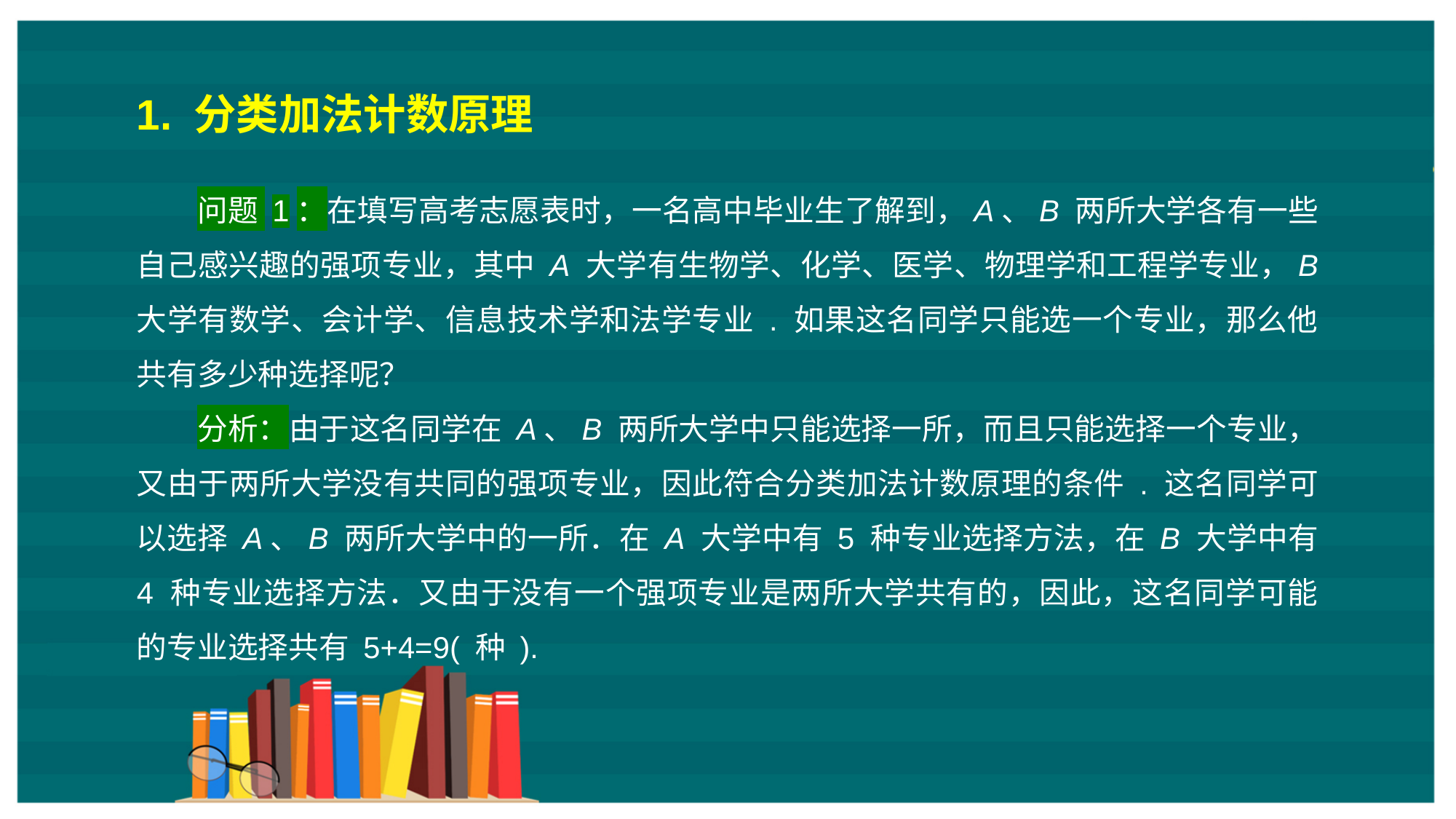

1. 分类加法计数原理
问题 1：在填写高考志愿表时，一名高中毕业生了解到，A、B 两所大学各有一些自己感兴趣的强项专业，其中 A 大学有生物学、化学、医学、物理学和工程学专业，B 大学有数学、会计学、信息技术学和法学专业 . 如果这名同学只能选一个专业，那么他共有多少种选择呢？
分析：由于这名同学在 A、B 两所大学中只能选择一所，而且只能选择一个专业，又由于两所大学没有共同的强项专业，因此符合分类加法计数原理的条件 . 这名同学可以选择 A、B 两所大学中的一所．在 A 大学中有 5 种专业选择方法，在 B 大学中有 4 种专业选择方法．又由于没有一个强项专业是两所大学共有的，因此，这名同学可能的专业选择共有 5+4=9( 种 ).